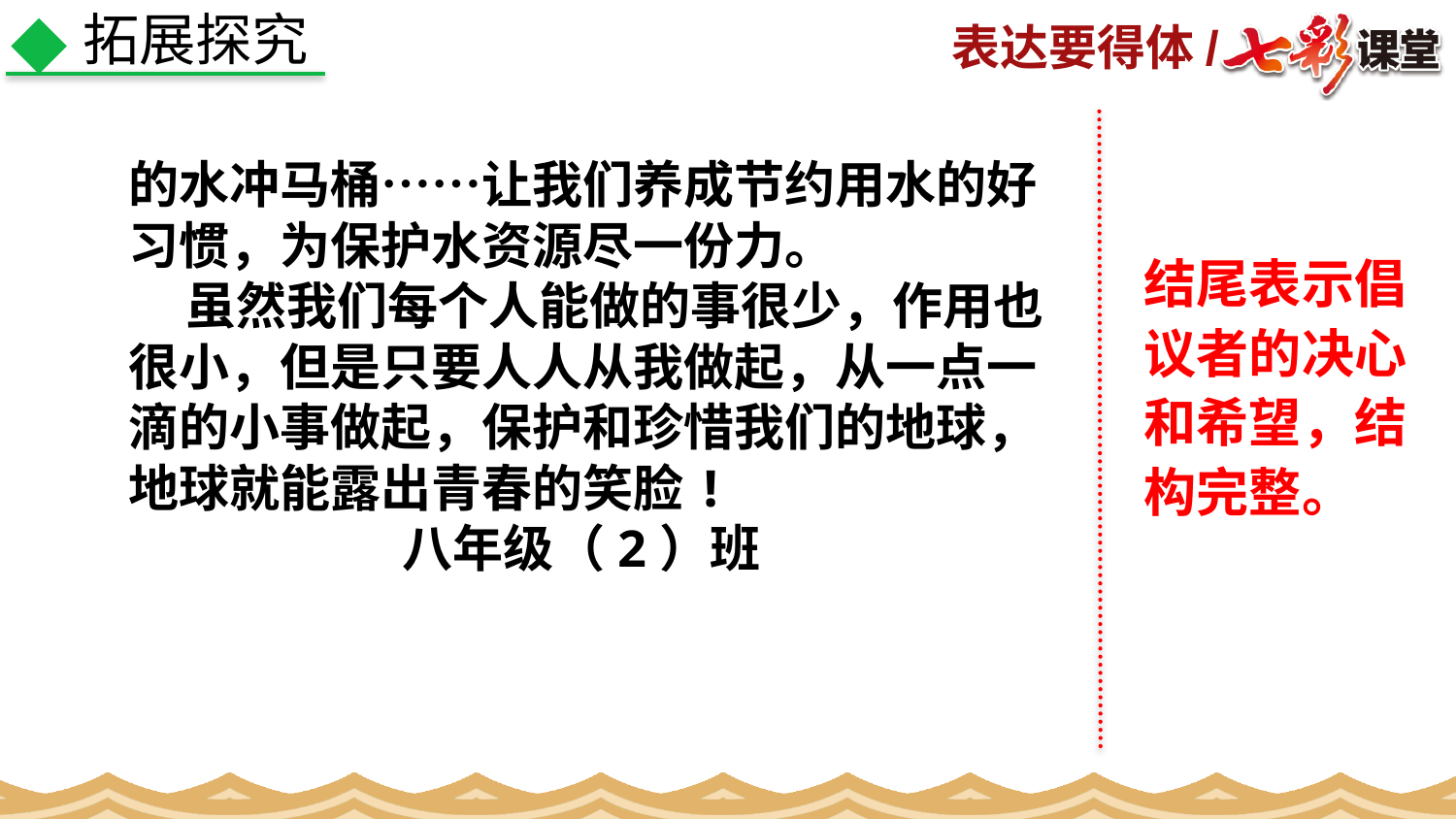

拓展探究

的水冲马桶……让我们养成节约用水的好习惯，为保护水资源尽一份力。
    虽然我们每个人能做的事很少，作用也很小，但是只要人人从我做起，从一点一滴的小事做起，保护和珍惜我们的地球，地球就能露出青春的笑脸!
                       八年级（2）班
结尾表示倡议者的决心和希望，结构完整。